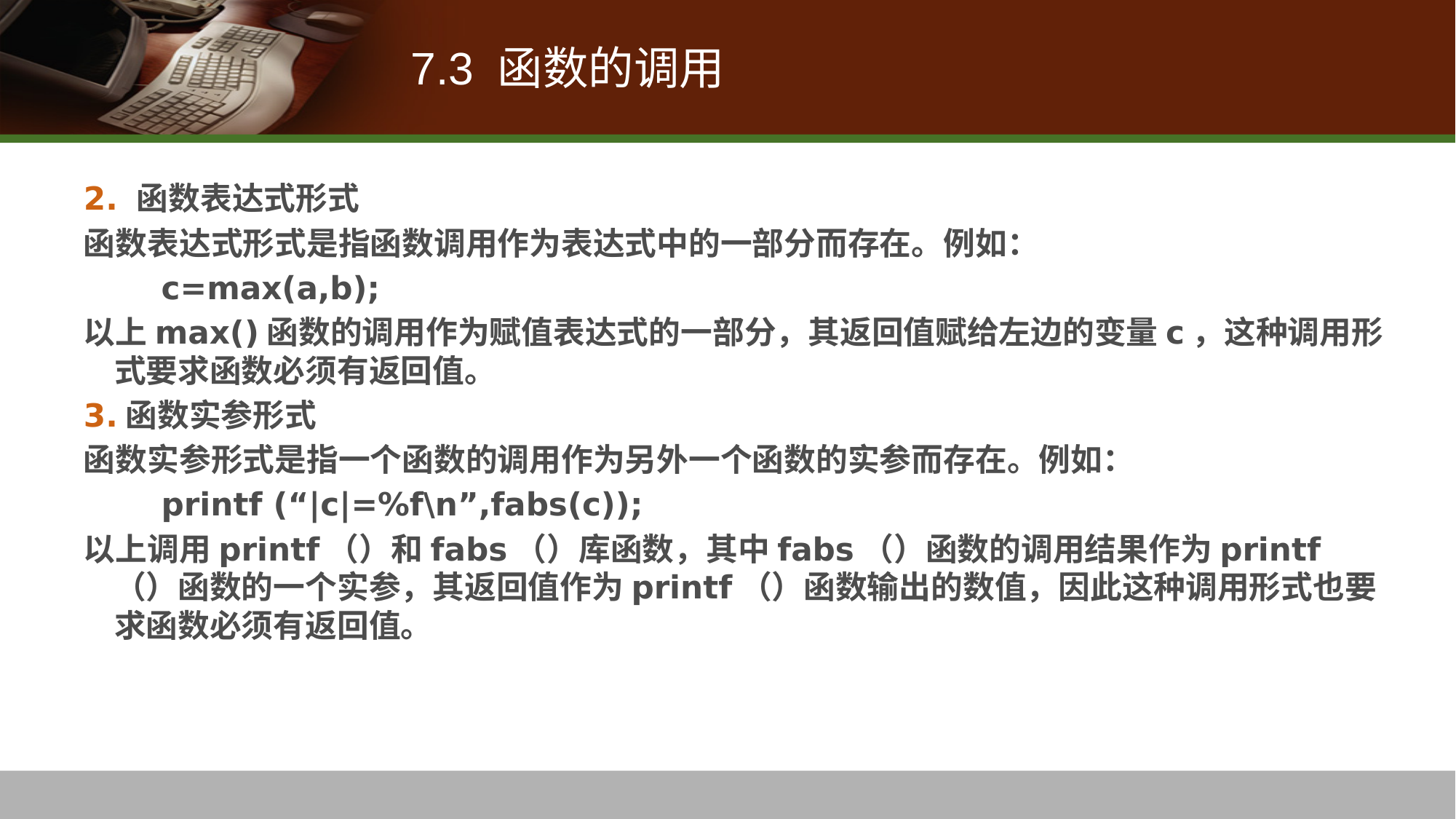

# 7.3 函数的调用
2. 函数表达式形式
函数表达式形式是指函数调用作为表达式中的一部分而存在。例如：
       c=max(a,b);
以上max()函数的调用作为赋值表达式的一部分，其返回值赋给左边的变量c，这种调用形式要求函数必须有返回值。
3.函数实参形式
函数实参形式是指一个函数的调用作为另外一个函数的实参而存在。例如：
       printf (“|c|=%f\n”,fabs(c));
以上调用printf（）和fabs（）库函数，其中fabs（）函数的调用结果作为printf（）函数的一个实参，其返回值作为printf（）函数输出的数值，因此这种调用形式也要求函数必须有返回值。